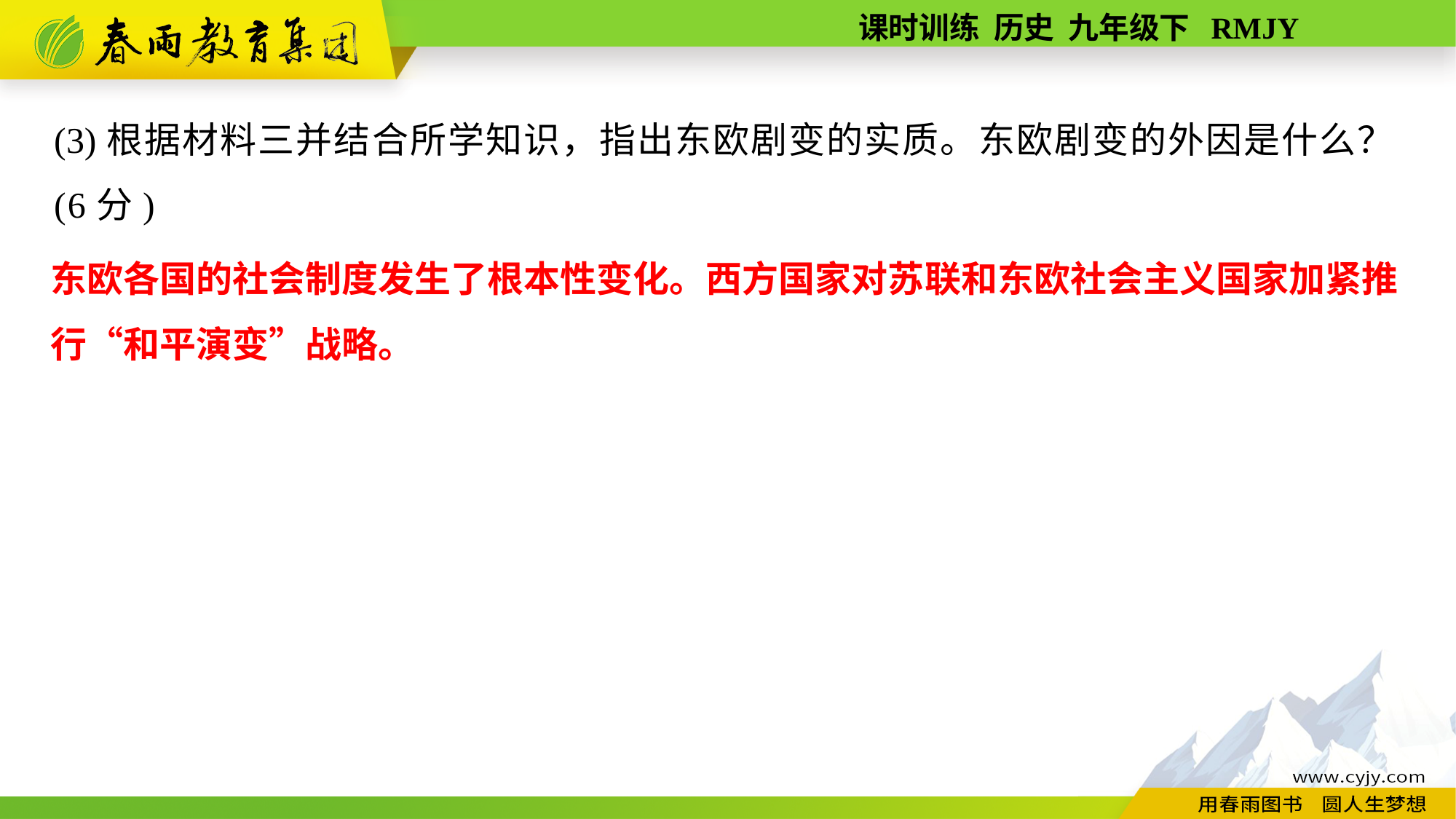

(3)根据材料三并结合所学知识，指出东欧剧变的实质。东欧剧变的外因是什么？(6分)
东欧各国的社会制度发生了根本性变化。西方国家对苏联和东欧社会主义国家加紧推行“和平演变”战略。